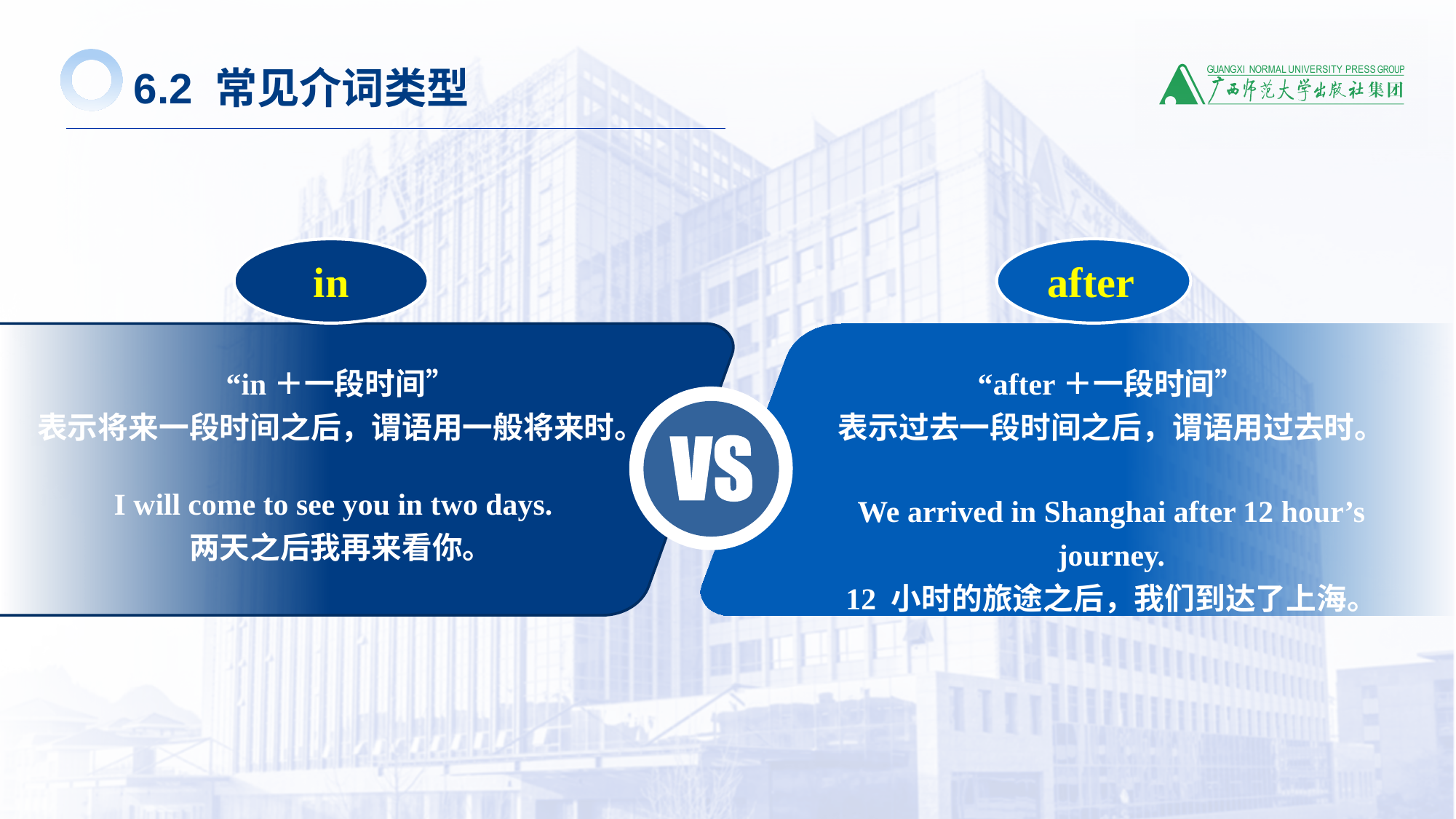

6.2 常见介词类型

in

after

“in＋一段时间”
表示将来一段时间之后，谓语用一般将来时。

I will come to see you in two days.
两天之后我再来看你。
“after＋一段时间”
表示过去一段时间之后，谓语用过去时。

We arrived in Shanghai after 12 hour’s journey.
12 小时的旅途之后，我们到达了上海。